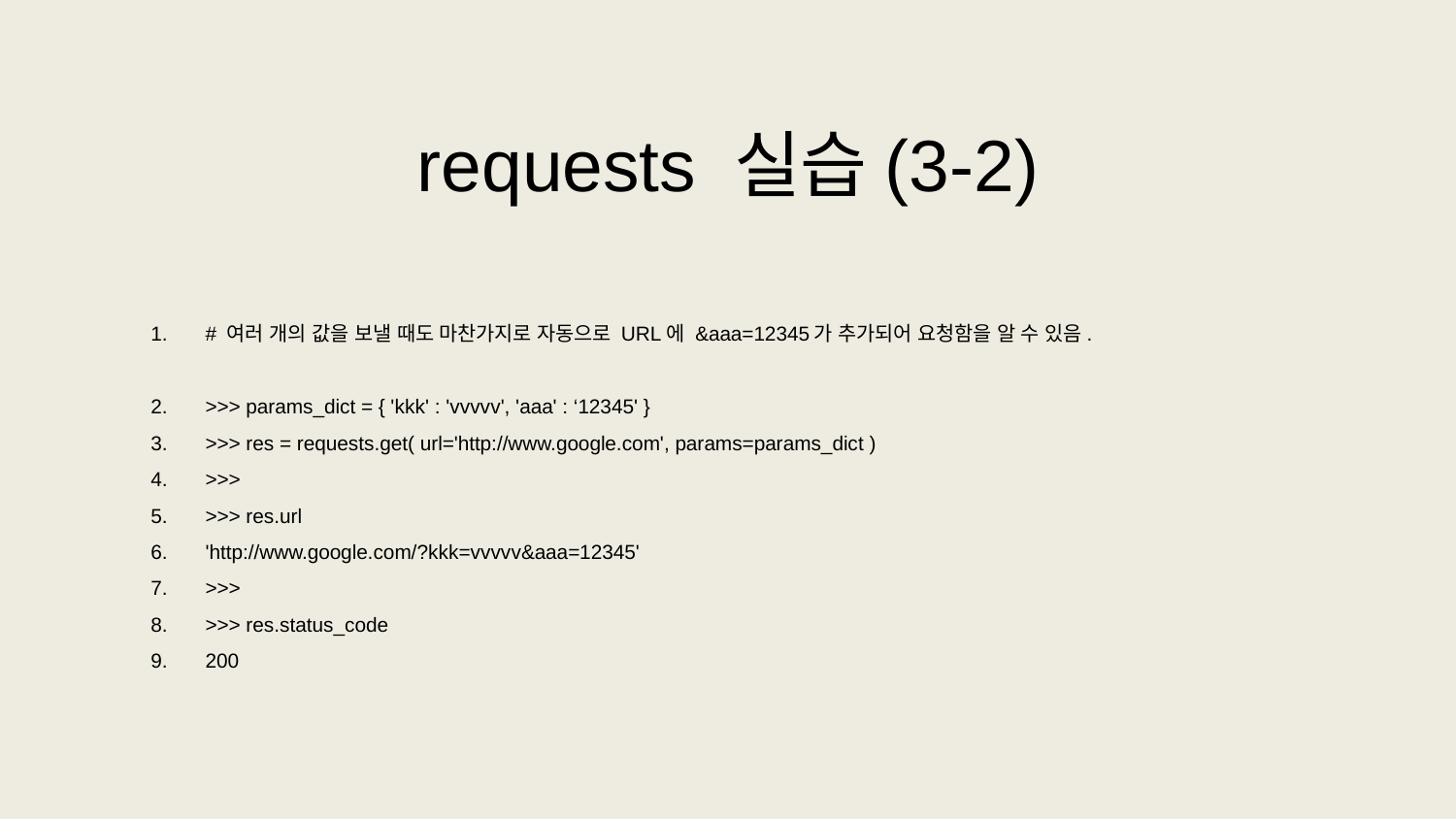

requests 실습(3-2)
# 여러 개의 값을 보낼 때도 마찬가지로 자동으로 URL에 &aaa=12345가 추가되어 요청함을 알 수 있음.

>>> params_dict = { 'kkk' : 'vvvvv', 'aaa' : ‘12345' }
>>> res = requests.get( url='http://www.google.com', params=params_dict )
>>>
>>> res.url
'http://www.google.com/?kkk=vvvvv&aaa=12345'
>>>
>>> res.status_code
200